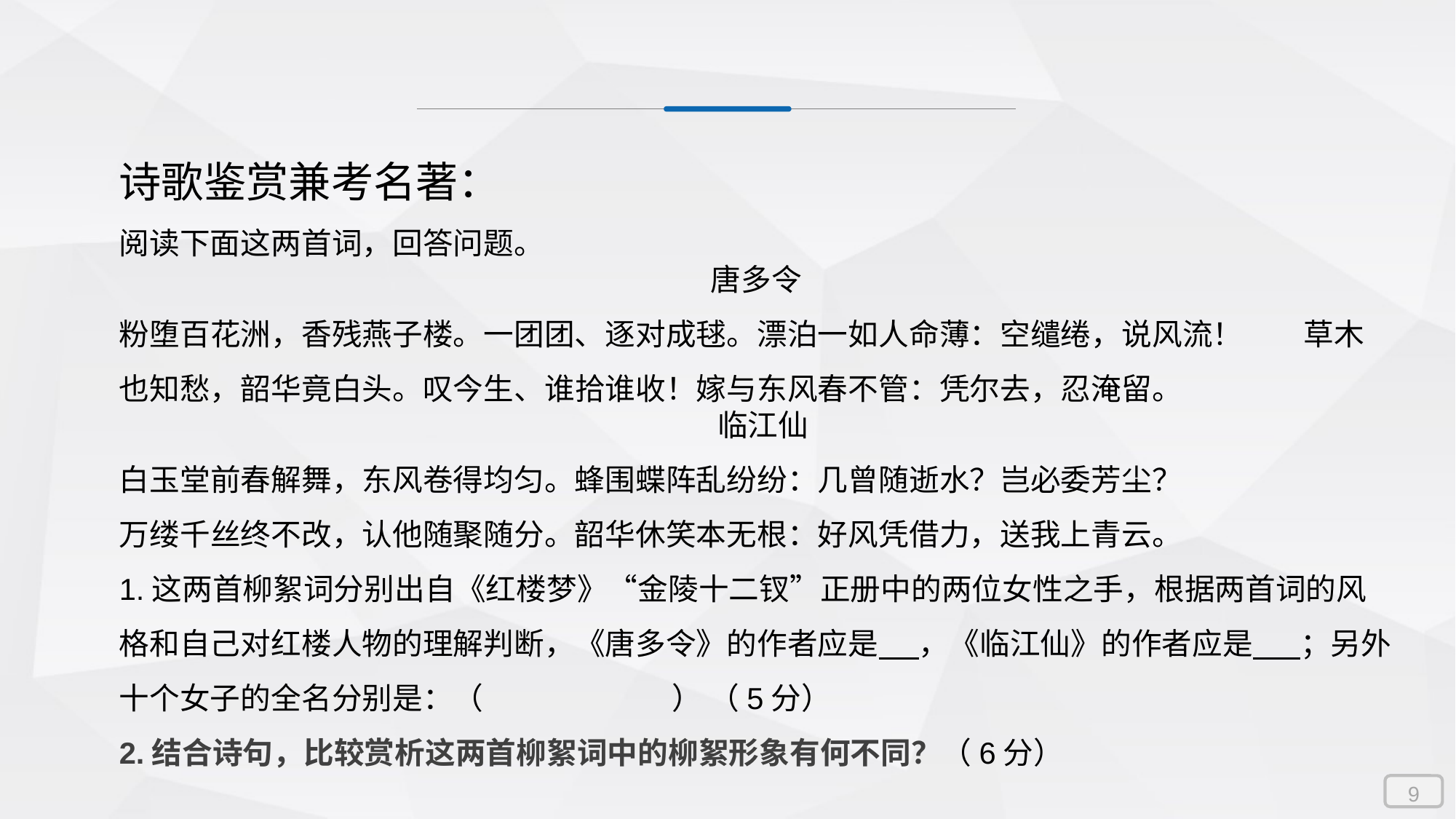

诗歌鉴赏兼考名著：
阅读下面这两首词，回答问题。
唐多令
粉堕百花洲，香残燕子楼。一团团、逐对成毬。漂泊一如人命薄：空缱绻，说风流！         草木也知愁，韶华竟白头。叹今生、谁拾谁收！嫁与东风春不管：凭尔去，忍淹留。
 临江仙
白玉堂前春解舞，东风卷得均匀。蜂围蝶阵乱纷纷：几曾随逝水？岂必委芳尘？
万缕千丝终不改，认他随聚随分。韶华休笑本无根：好风凭借力，送我上青云。
1.这两首柳絮词分别出自《红楼梦》“金陵十二钗”正册中的两位女性之手，根据两首词的风格和自己对红楼人物的理解判断，《唐多令》的作者应是      ，《临江仙》的作者应是       ；另外十个女子的全名分别是：（                            ） （5分）
2.结合诗句，比较赏析这两首柳絮词中的柳絮形象有何不同？（6分）